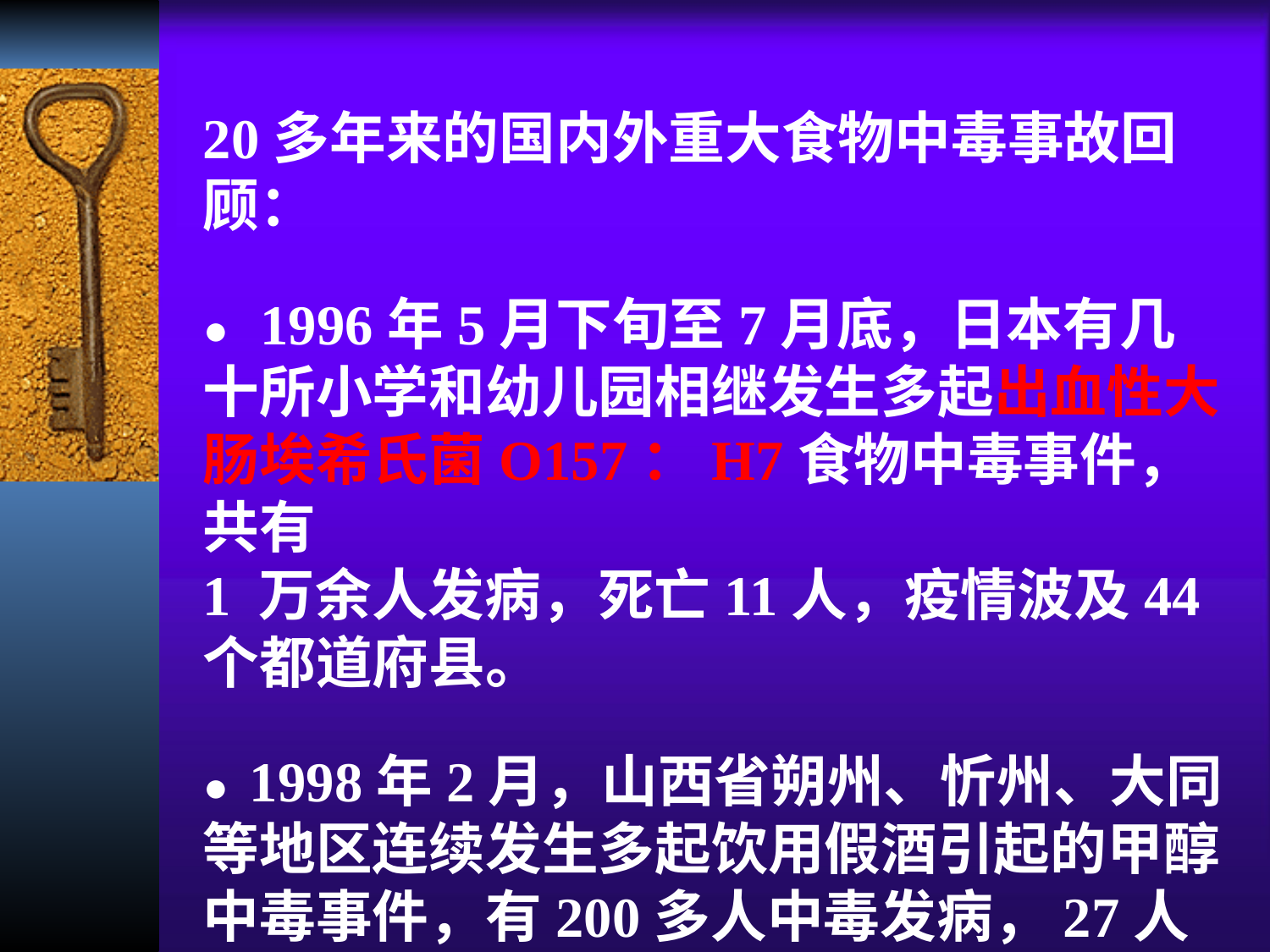

20多年来的国内外重大食物中毒事故回顾：

●   1996年5月下旬至7月底，日本有几十所小学和幼儿园相继发生多起出血性大肠埃希氏菌O157：H7食物中毒事件，共有
1 万余人发病，死亡11人，疫情波及44个都道府县。

●  1998年2月，山西省朔州、忻州、大同等地区连续发生多起饮用假酒引起的甲醇中毒事件，有200多人中毒发病，27人死亡。